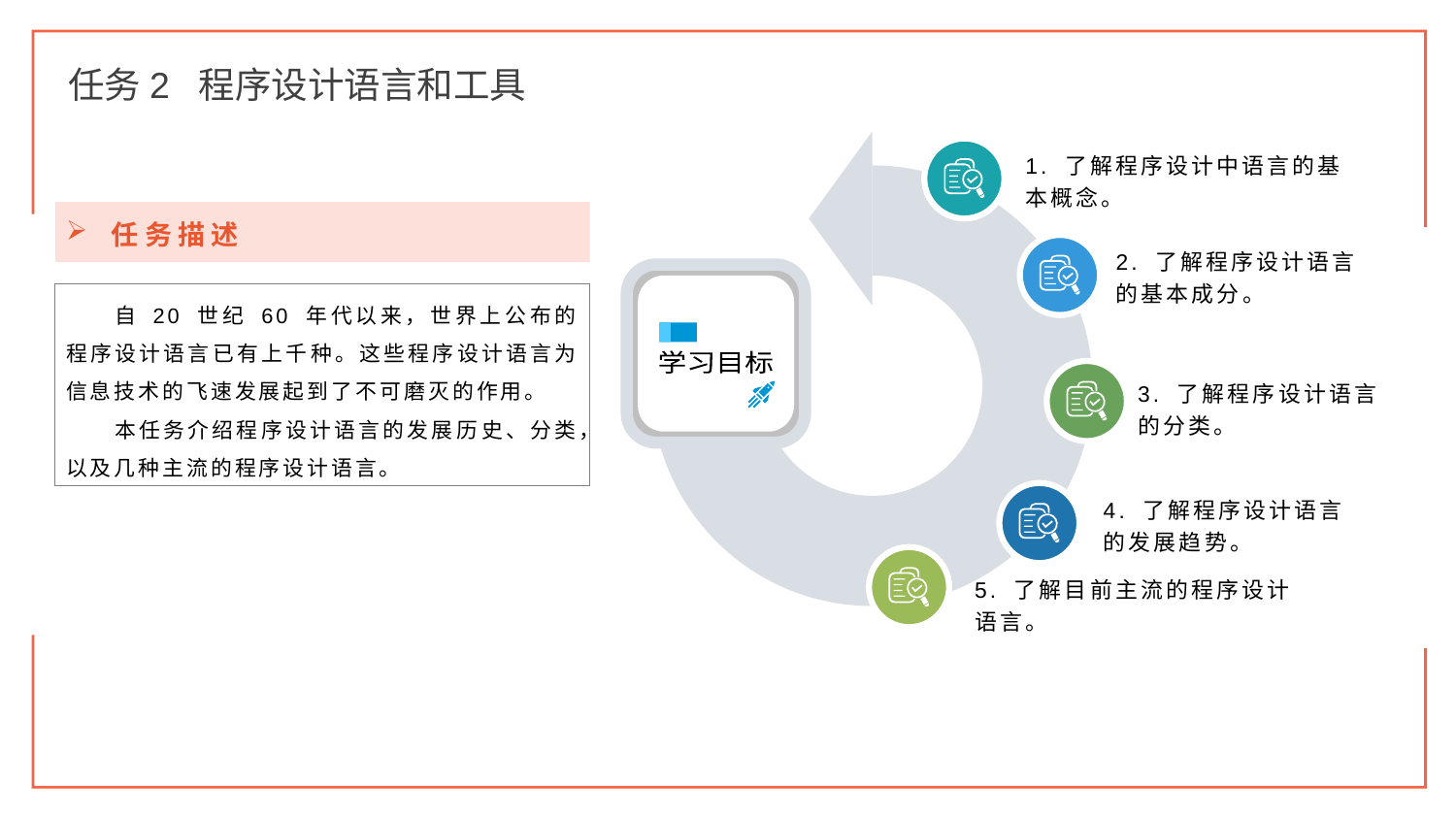

任务2  程序设计语言和工具
1. 了解程序设计中语言的基本概念。

2. 了解程序设计语言的基本成分。

学习目标

3. 了解程序设计语言的分类。

4. 了解程序设计语言的发展趋势。

5. 了解目前主流的程序设计语言。

任务描述
自 20 世纪 60 年代以来，世界上公布的程序设计语言已有上千种。这些程序设计语言为信息技术的飞速发展起到了不可磨灭的作用。
本任务介绍程序设计语言的发展历史、分类，以及几种主流的程序设计语言。